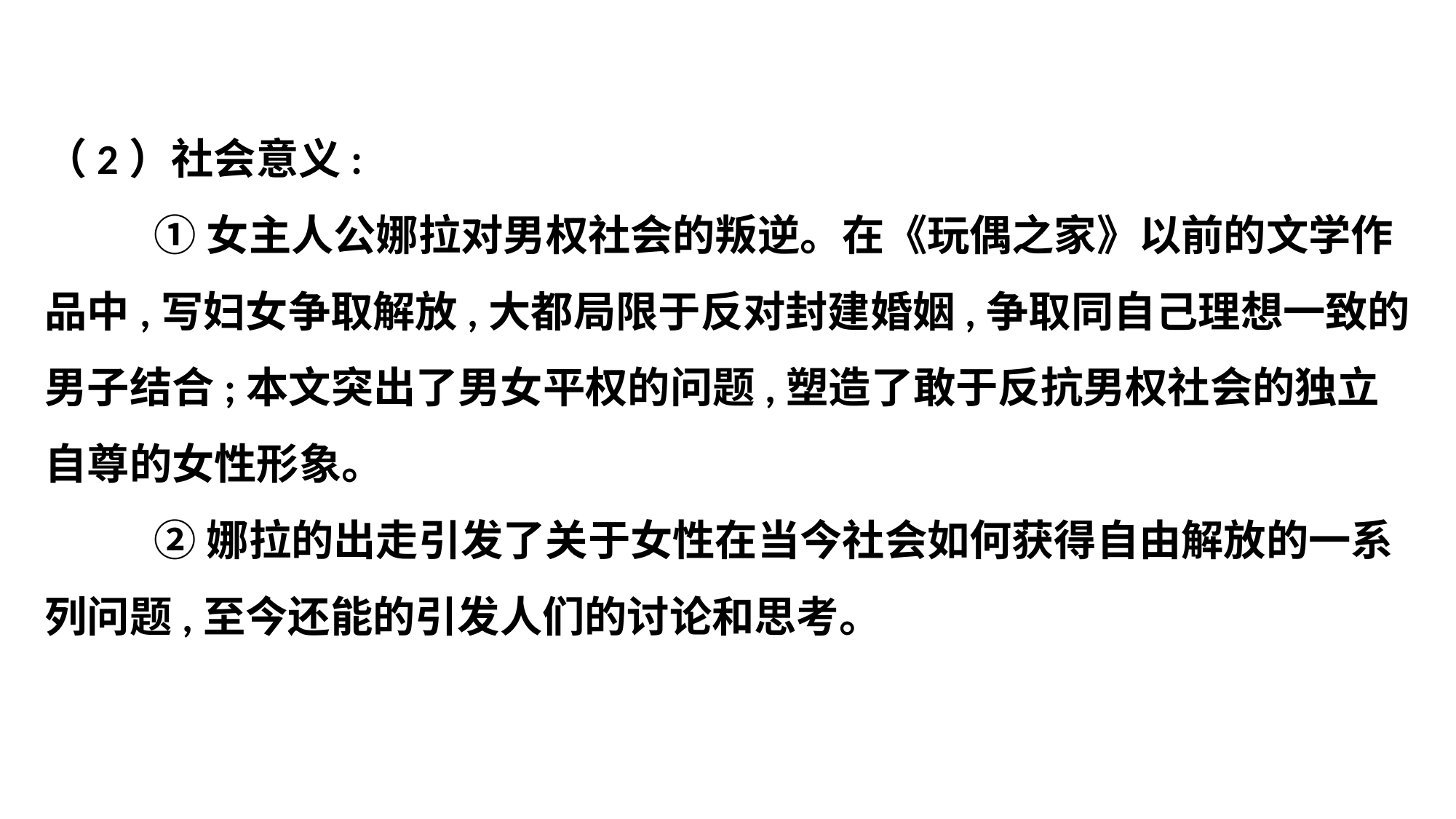

（2）社会意义:
	①女主人公娜拉对男权社会的叛逆。在《玩偶之家》以前的文学作品中,写妇女争取解放,大都局限于反对封建婚姻,争取同自己理想一致的男子结合;本文突出了男女平权的问题,塑造了敢于反抗男权社会的独立自尊的女性形象。
	②娜拉的出走引发了关于女性在当今社会如何获得自由解放的一系列问题,至今还能的引发人们的讨论和思考。